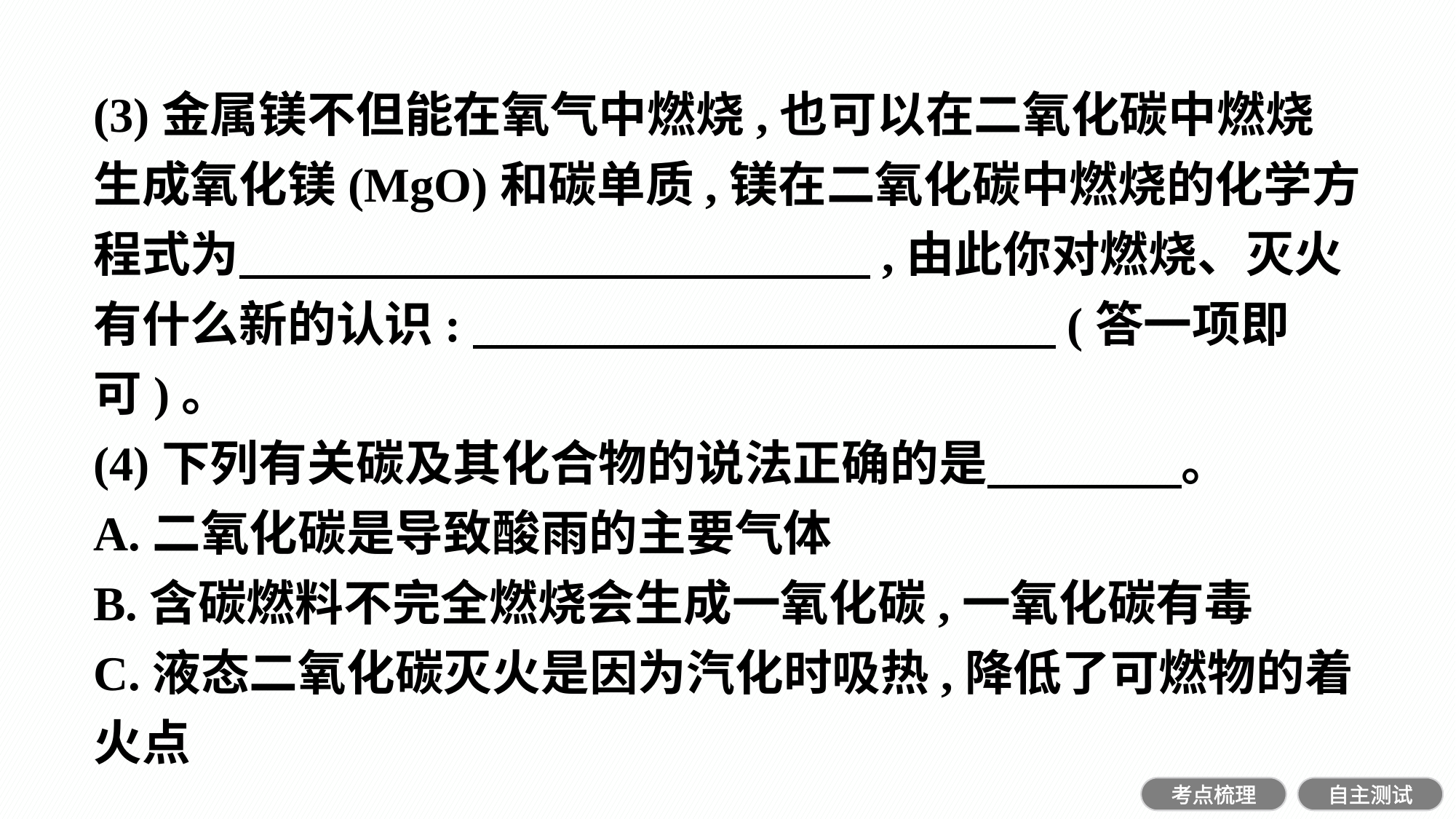

(3)金属镁不但能在氧气中燃烧,也可以在二氧化碳中燃烧生成氧化镁(MgO)和碳单质,镁在二氧化碳中燃烧的化学方程式为　　　　　　　　　　　　　,由此你对燃烧、灭火有什么新的认识:　　　　　　　　　　　　(答一项即可)。
(4)下列有关碳及其化合物的说法正确的是　　　　。
A.二氧化碳是导致酸雨的主要气体
B.含碳燃料不完全燃烧会生成一氧化碳,一氧化碳有毒
C.液态二氧化碳灭火是因为汽化时吸热,降低了可燃物的着火点